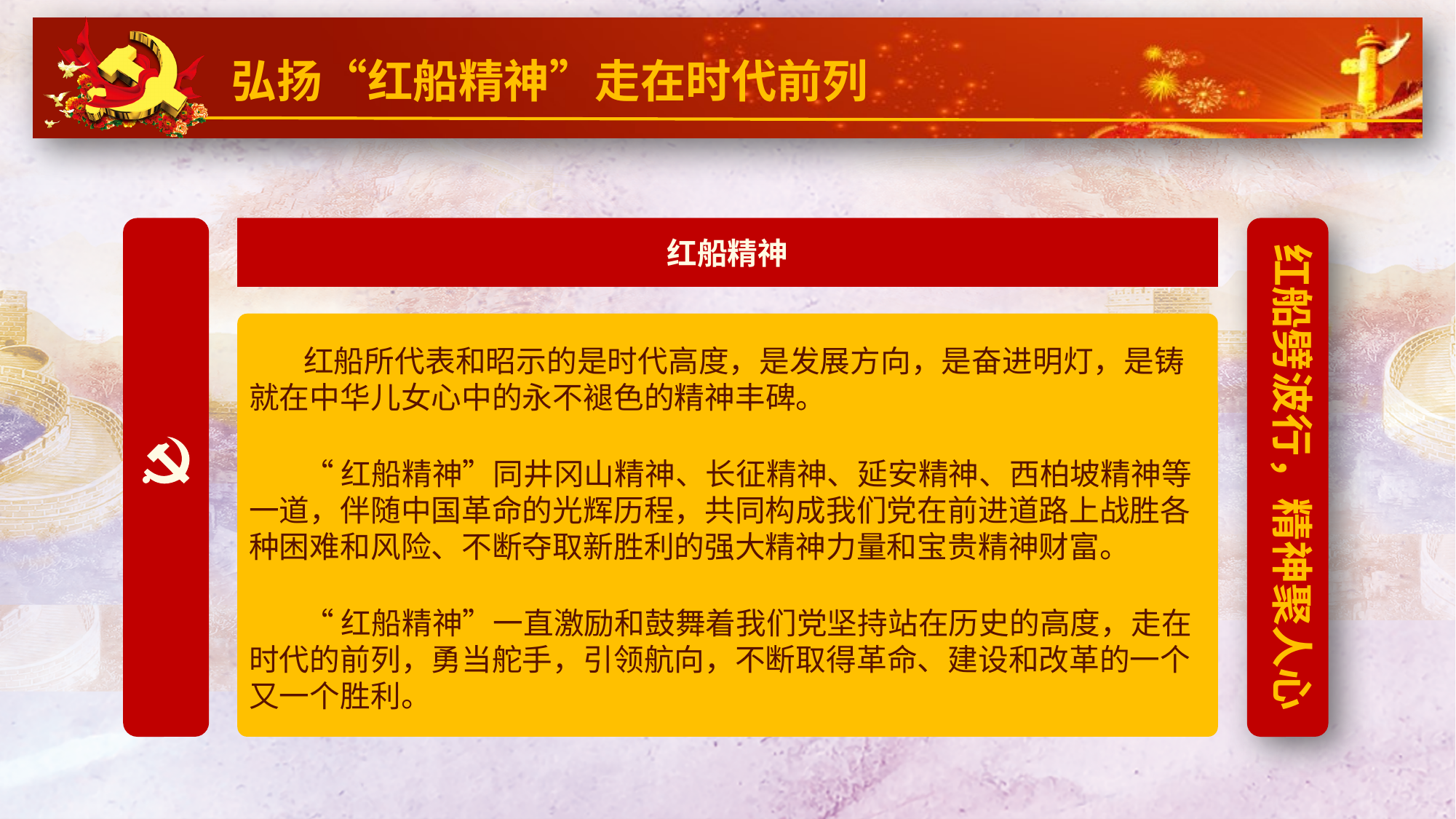

红船精神
红船劈波行，精神聚人心

红船所代表和昭示的是时代高度，是发展方向，是奋进明灯，是铸就在中华儿女心中的永不褪色的精神丰碑。
“红船精神”同井冈山精神、长征精神、延安精神、西柏坡精神等一道，伴随中国革命的光辉历程，共同构成我们党在前进道路上战胜各种困难和风险、不断夺取新胜利的强大精神力量和宝贵精神财富。
“红船精神”一直激励和鼓舞着我们党坚持站在历史的高度，走在时代的前列，勇当舵手，引领航向，不断取得革命、建设和改革的一个又一个胜利。